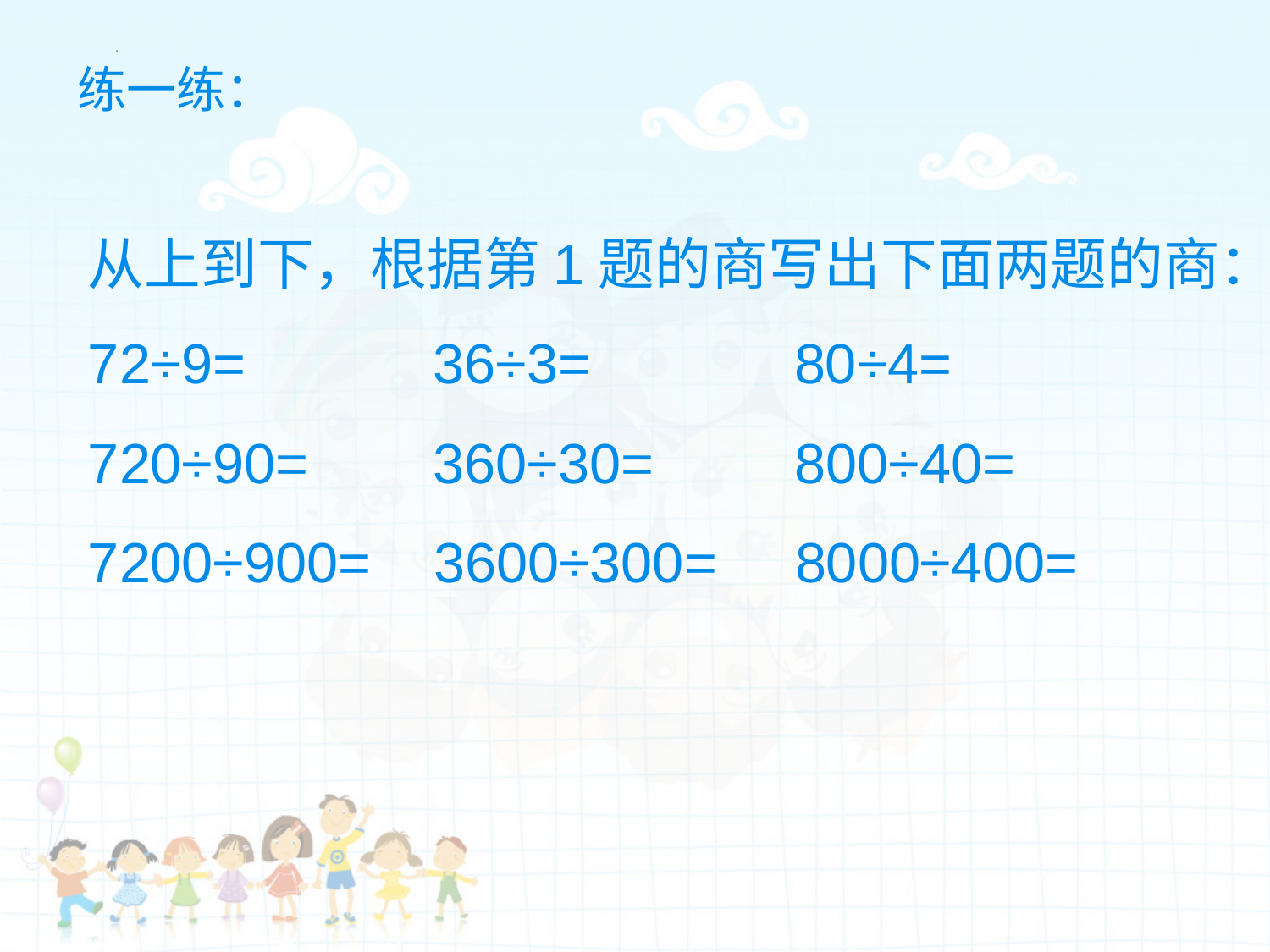

# 练一练：
从上到下，根据第1题的商写出下面两题的商：
72÷9=            36÷3=             80÷4=
720÷90=        360÷30=         800÷40=
7200÷900=    3600÷300=     8000÷400=